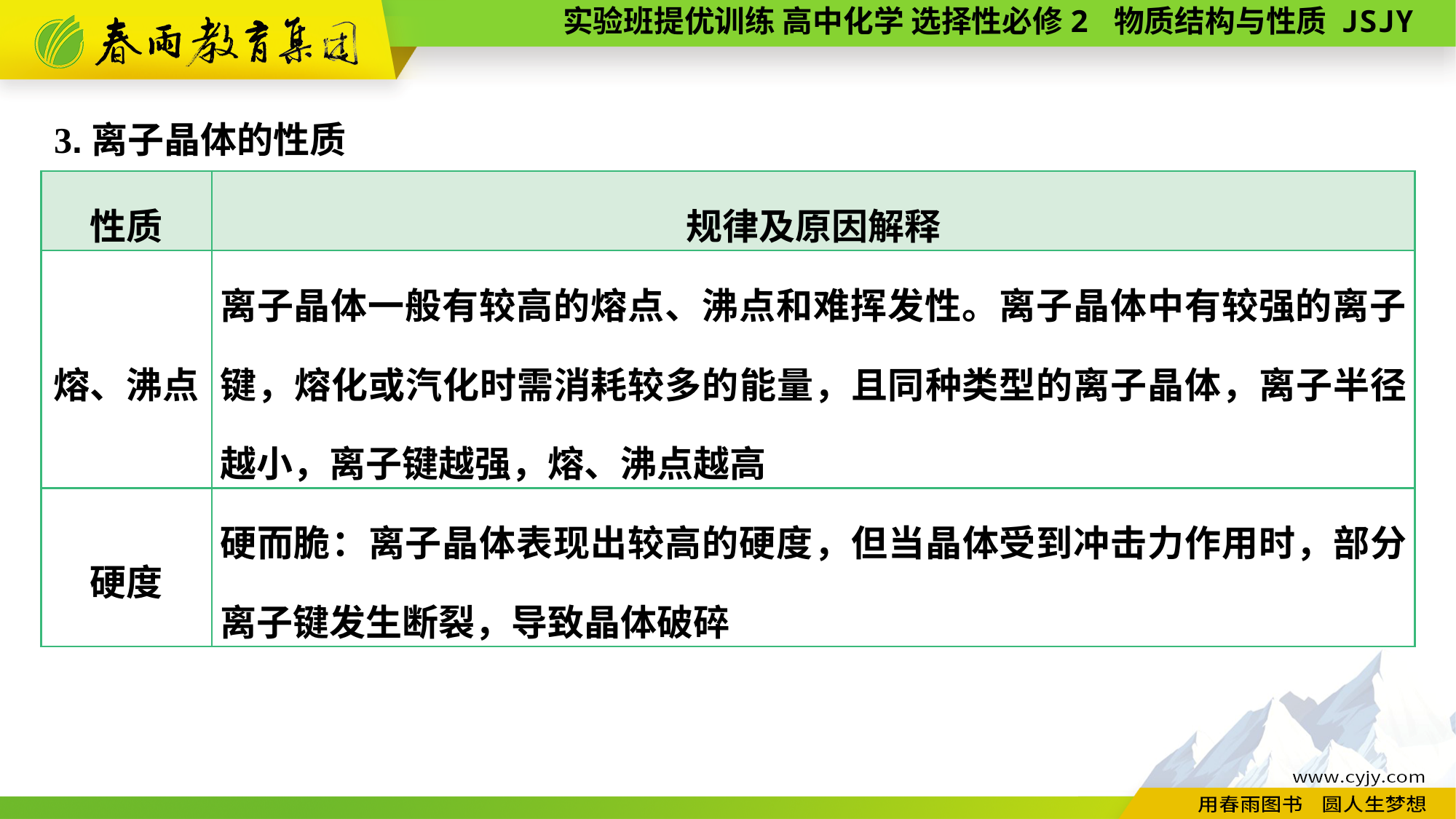

3.离子晶体的性质
| 性质 | 规律及原因解释 |
| --- | --- |
| 熔、沸点 | 离子晶体一般有较高的熔点、沸点和难挥发性。离子晶体中有较强的离子键，熔化或汽化时需消耗较多的能量，且同种类型的离子晶体，离子半径越小，离子键越强，熔、沸点越高 |
| 硬度 | 硬而脆：离子晶体表现出较高的硬度，但当晶体受到冲击力作用时，部分离子键发生断裂，导致晶体破碎 |